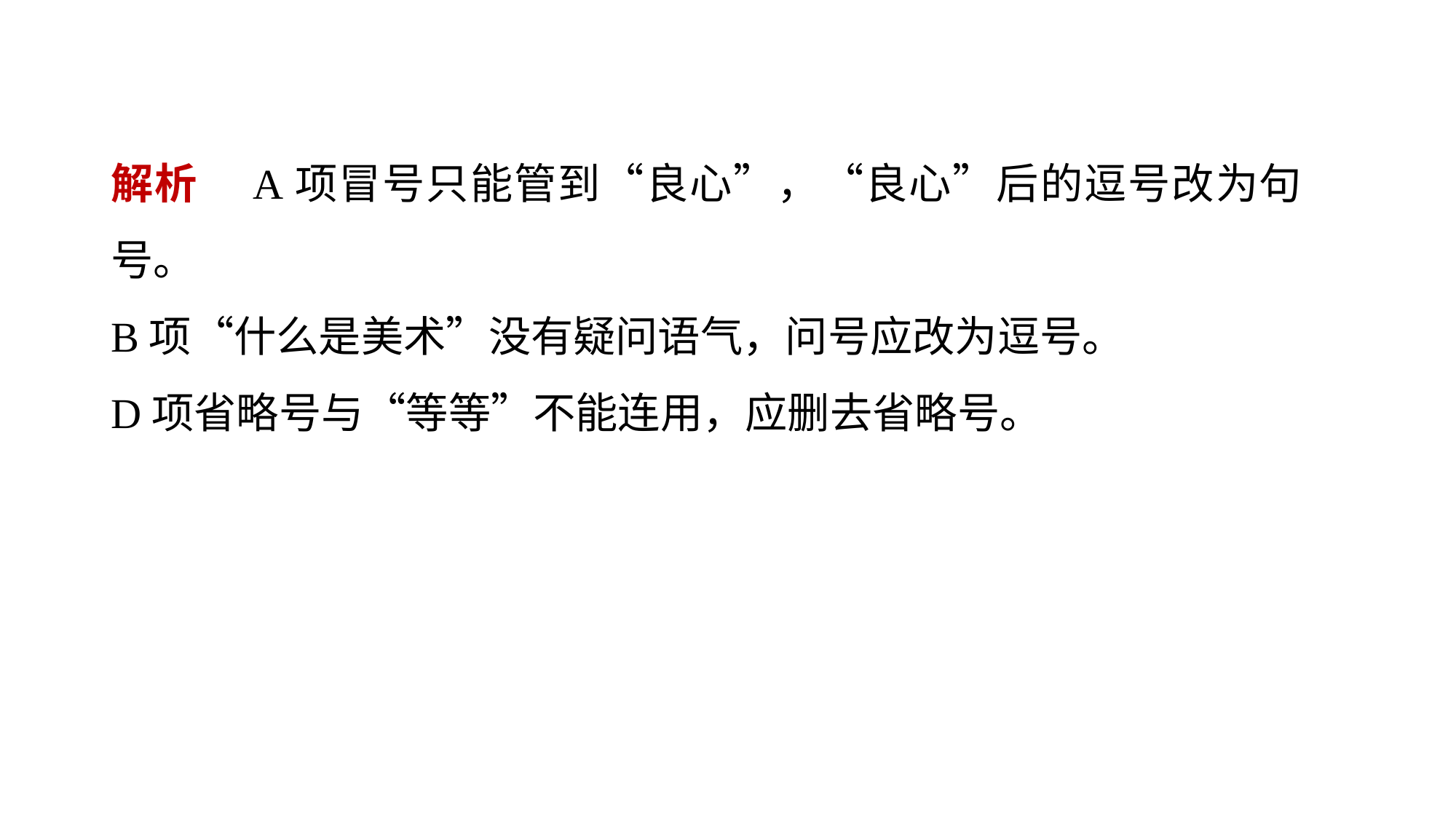

解析　A项冒号只能管到“良心”，“良心”后的逗号改为句号。
B项“什么是美术”没有疑问语气，问号应改为逗号。
D项省略号与“等等”不能连用，应删去省略号。